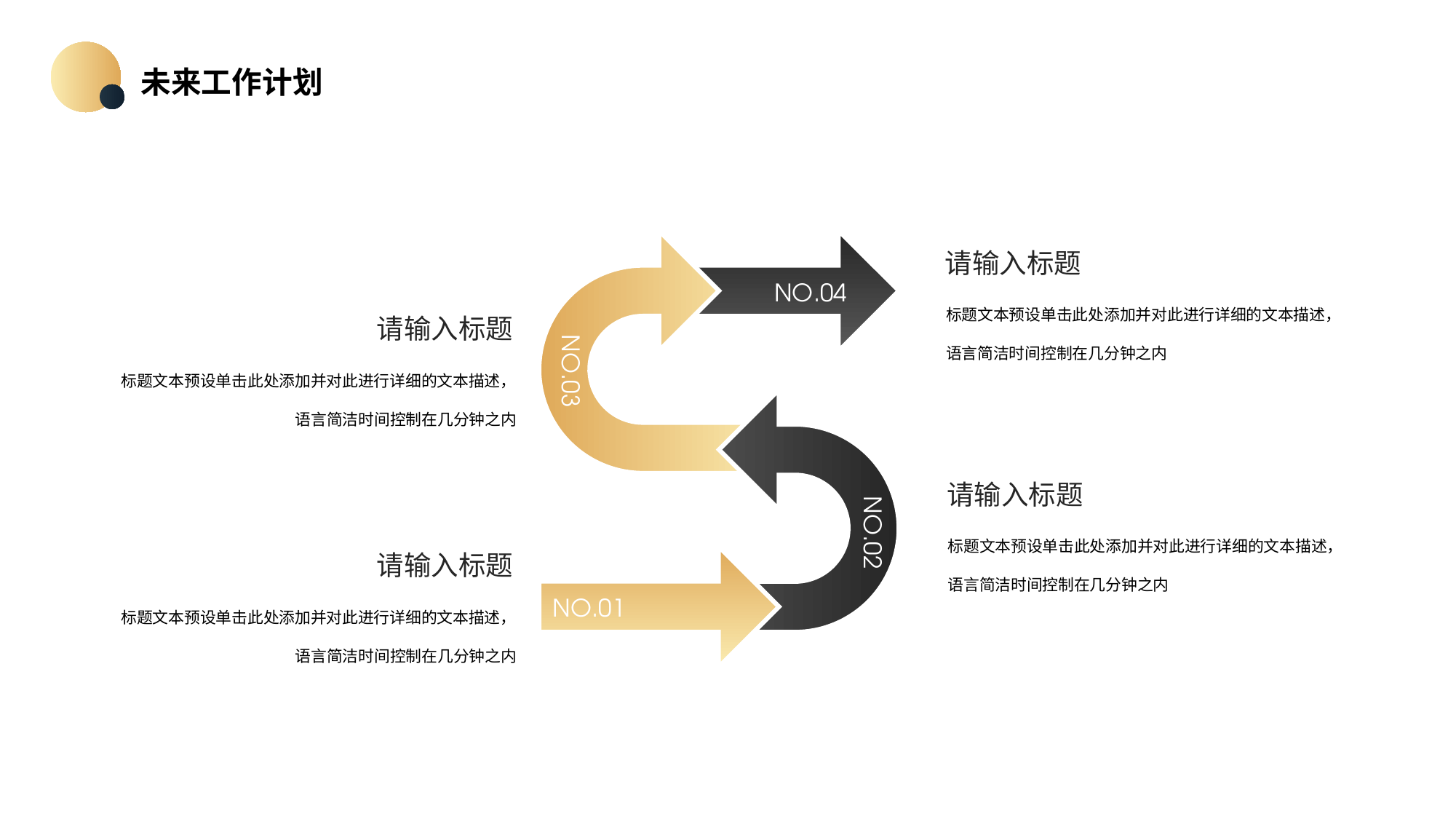

未来工作计划

NO.04
NO.03
NO.02
NO.01
请输入标题

标题文本预设单击此处添加并对此进行详细的文本描述，语言简洁时间控制在几分钟之内
请输入标题

标题文本预设单击此处添加并对此进行详细的文本描述，语言简洁时间控制在几分钟之内
请输入标题

标题文本预设单击此处添加并对此进行详细的文本描述，语言简洁时间控制在几分钟之内
请输入标题

标题文本预设单击此处添加并对此进行详细的文本描述，语言简洁时间控制在几分钟之内